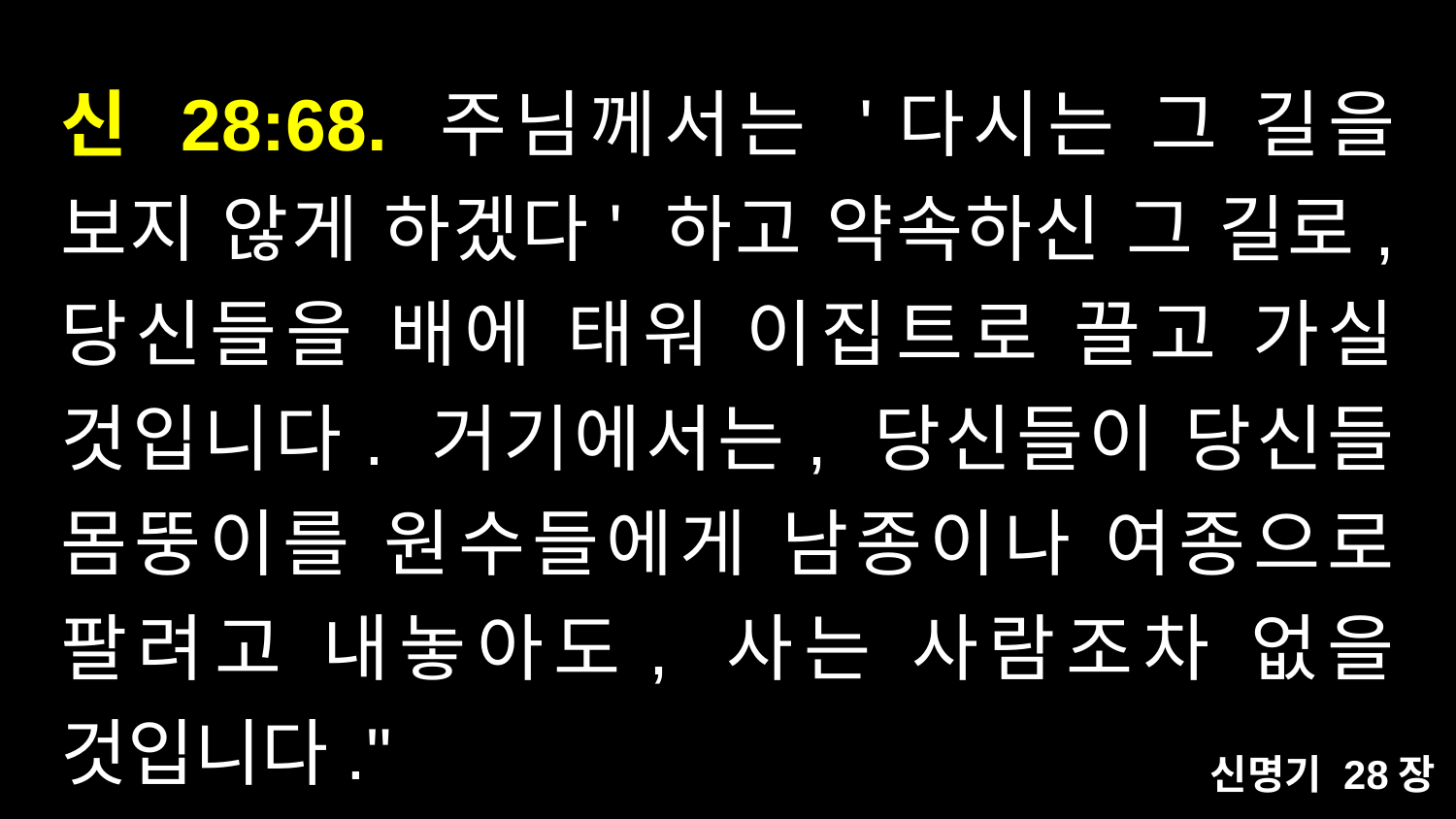

# 신 28:68. 주님께서는 '다시는 그 길을 보지 않게 하겠다' 하고 약속하신 그 길로, 당신들을 배에 태워 이집트로 끌고 가실 것입니다. 거기에서는, 당신들이 당신들 몸뚱이를 원수들에게 남종이나 여종으로 팔려고 내놓아도, 사는 사람조차 없을 것입니다."
신명기 28장